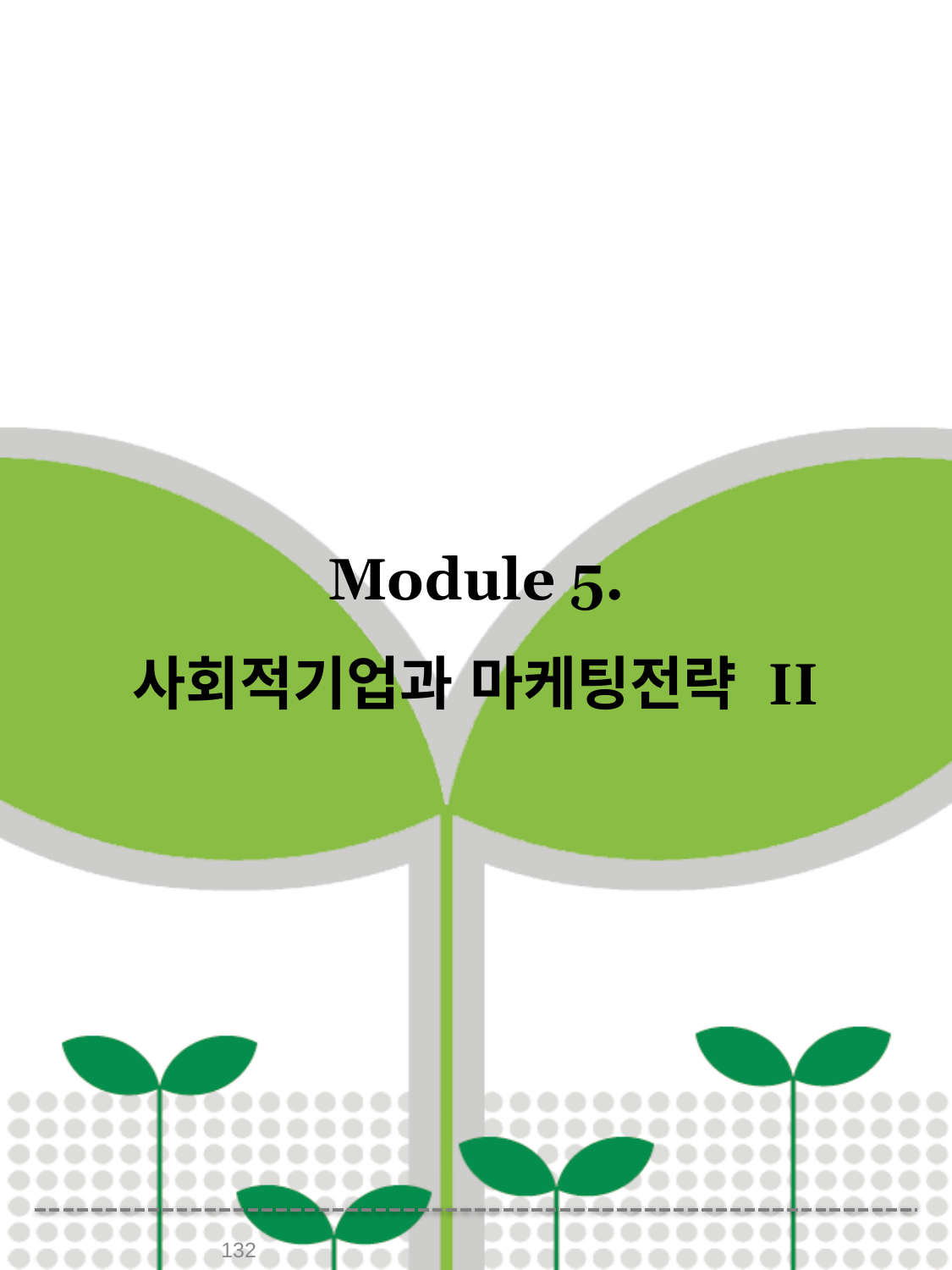

# Module 5. 사회적기업과 마케팅전략 II
132